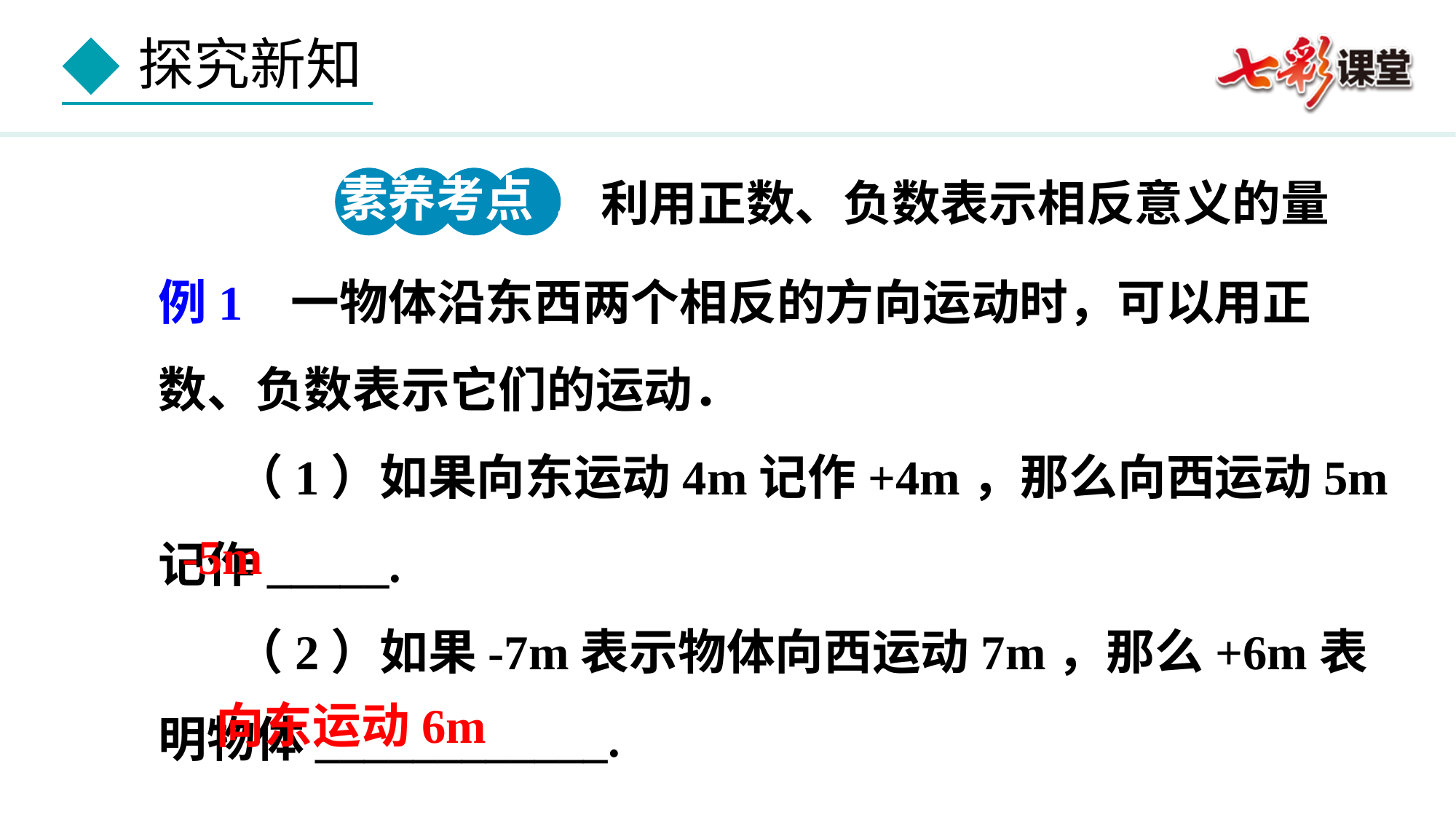

素养考点 2

利用正数、负数表示相反意义的量
例1   一物体沿东西两个相反的方向运动时，可以用正数、负数表示它们的运动．
  （1）如果向东运动4m记作+4m，那么向西运动5m记作_____.
  （2）如果-7m表示物体向西运动7m，那么+6m表明物体____________.
-5m
向东运动6m